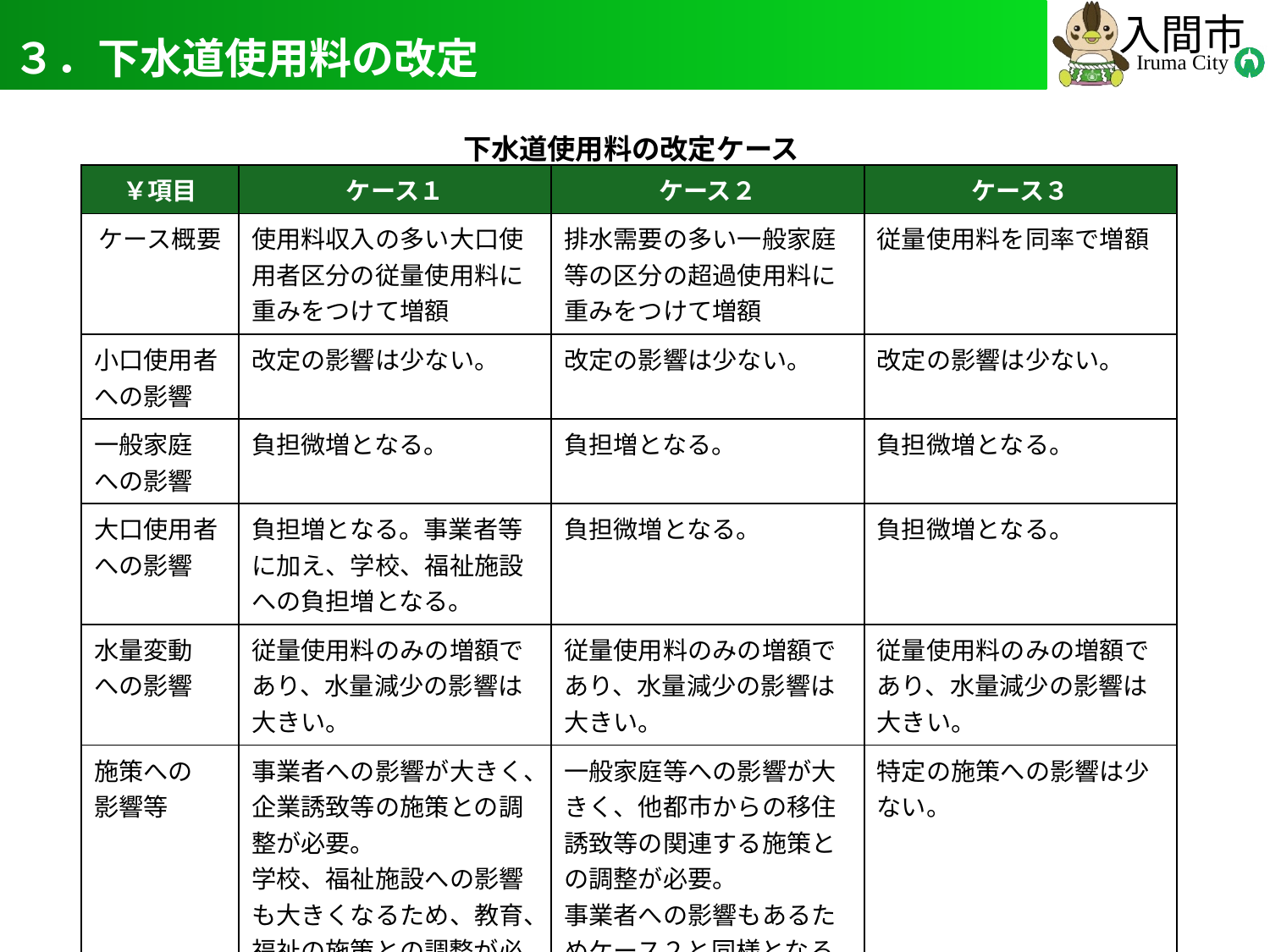

# ３．下水道使用料の改定
9
下水道使用料の改定ケース
| ￥項目 | ケース１ | ケース２ | ケース３ |
| --- | --- | --- | --- |
| ケース概要 | 使用料収入の多い大口使用者区分の従量使用料に重みをつけて増額 | 排水需要の多い一般家庭等の区分の超過使用料に重みをつけて増額 | 従量使用料を同率で増額 |
| 小口使用者 への影響 | 改定の影響は少ない。 | 改定の影響は少ない。 | 改定の影響は少ない。 |
| 一般家庭 への影響 | 負担微増となる。 | 負担増となる。 | 負担微増となる。 |
| 大口使用者 への影響 | 負担増となる。事業者等に加え、学校、福祉施設への負担増となる。 | 負担微増となる。 | 負担微増となる。 |
| 水量変動 への影響 | 従量使用料のみの増額であり、水量減少の影響は大きい。 | 従量使用料のみの増額であり、水量減少の影響は大きい。 | 従量使用料のみの増額であり、水量減少の影響は大きい。 |
| 施策への 影響等 | 事業者への影響が大きく、企業誘致等の施策との調整が必要。 学校、福祉施設への影響も大きくなるため、教育、福祉の施策との調整が必要。 | 一般家庭等への影響が大きく、他都市からの移住誘致等の関連する施策との調整が必要。 事業者への影響もあるためケース２と同様となる。 | 特定の施策への影響は少ない。 |